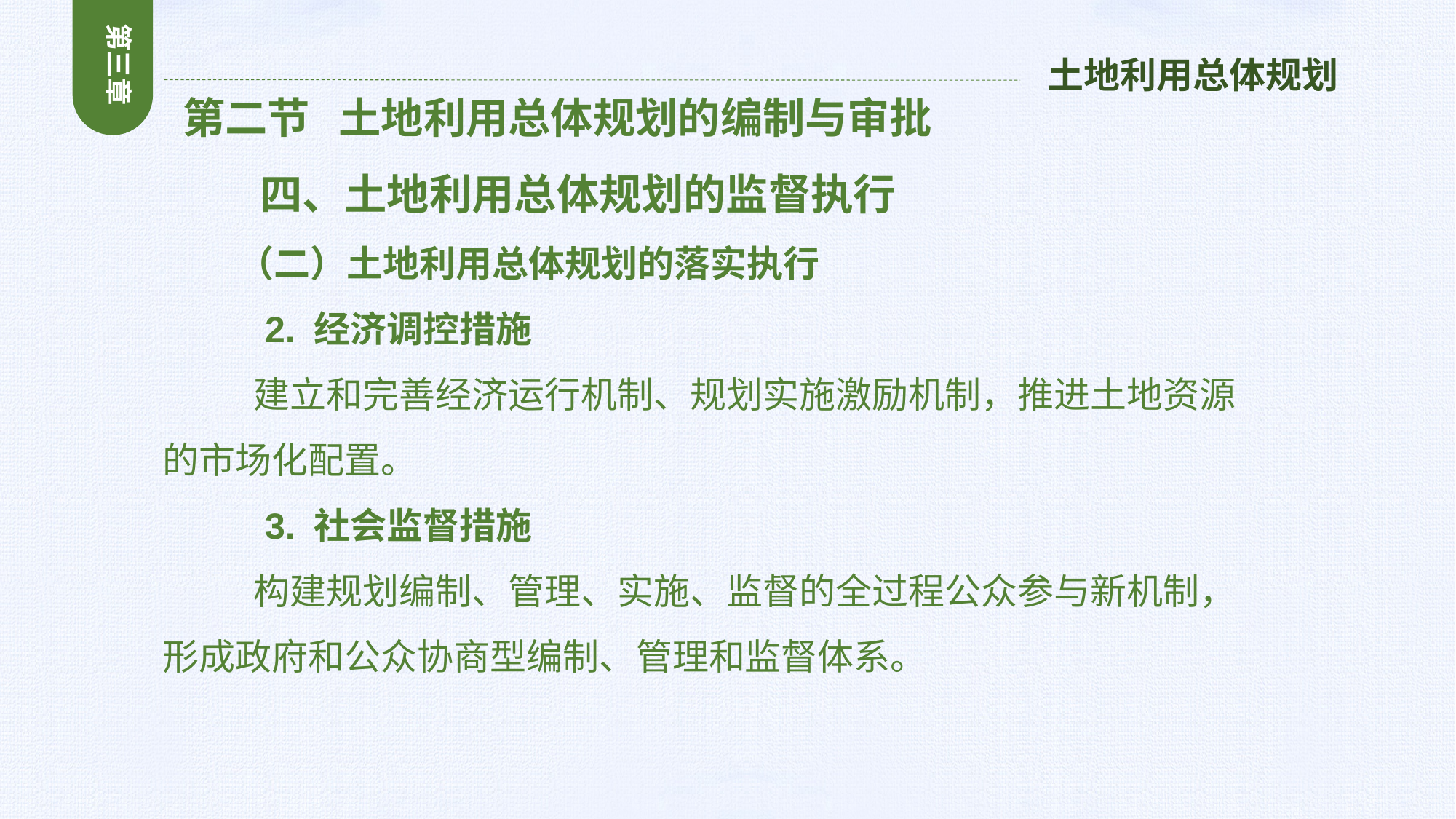

第三章
土地利用总体规划
 第二节   土地利用总体规划的编制与审批
         四、土地利用总体规划的监督执行
        （二）土地利用总体规划的落实执行
          2. 经济调控措施
          建立和完善经济运行机制、规划实施激励机制，推进土地资源的市场化配置。
          3. 社会监督措施
          构建规划编制、管理、实施、监督的全过程公众参与新机制，形成政府和公众协商型编制、管理和监督体系。